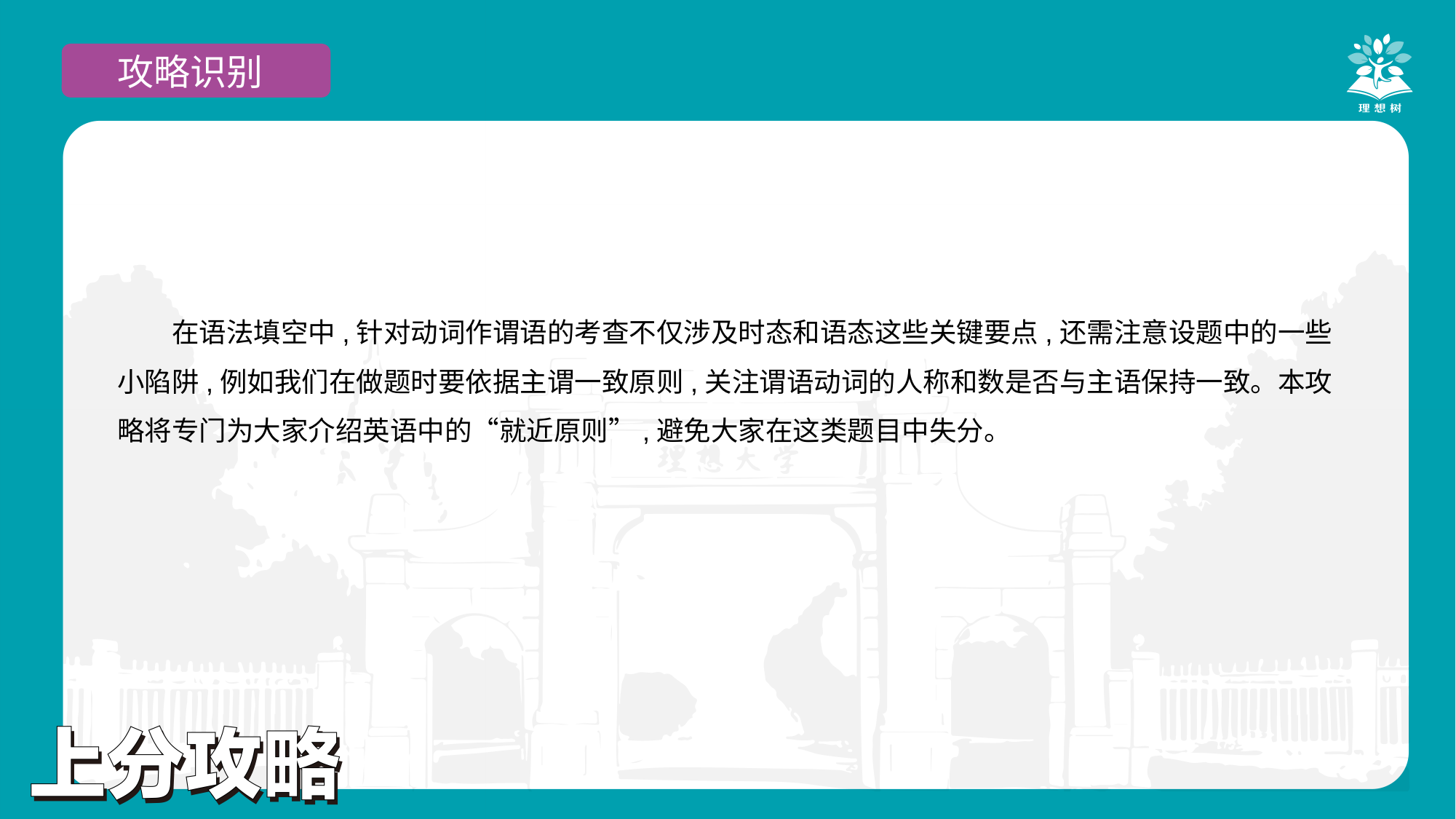

攻略识别
在语法填空中,针对动词作谓语的考查不仅涉及时态和语态这些关键要点,还需注意设题中的一些小陷阱,例如我们在做题时要依据主谓一致原则,关注谓语动词的人称和数是否与主语保持一致。本攻略将专门为大家介绍英语中的“就近原则”,避免大家在这类题目中失分。